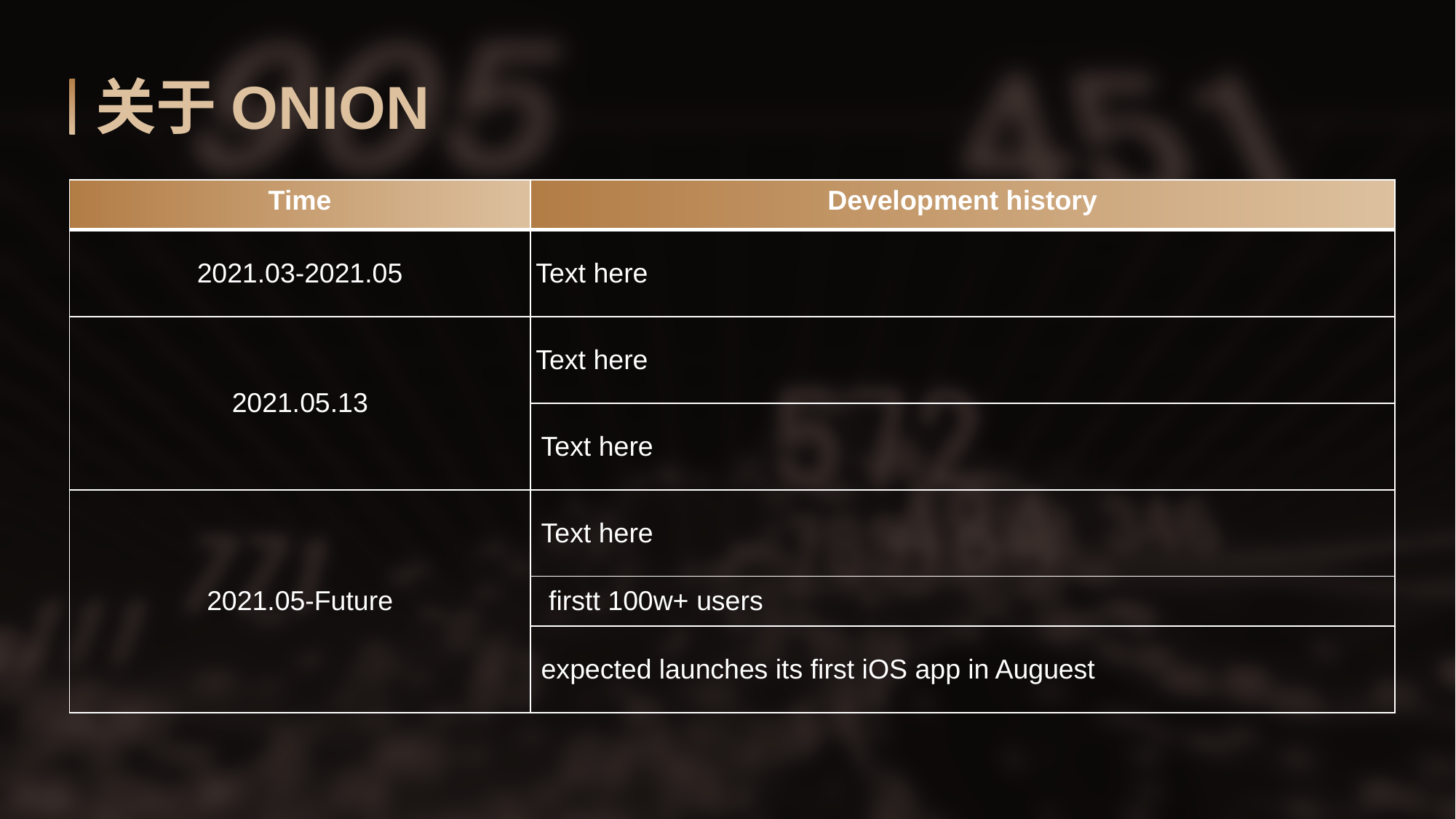

关于ONION

| Time | Development history |
| --- | --- |
| 2021.03-2021.05 | Text here |
| 2021.05.13 | Text here |
|  | Text here |
| 2021.05-Future | Text here |
|  | firstt 100w+ users |
|  | expected launches its first iOS app in Auguest |